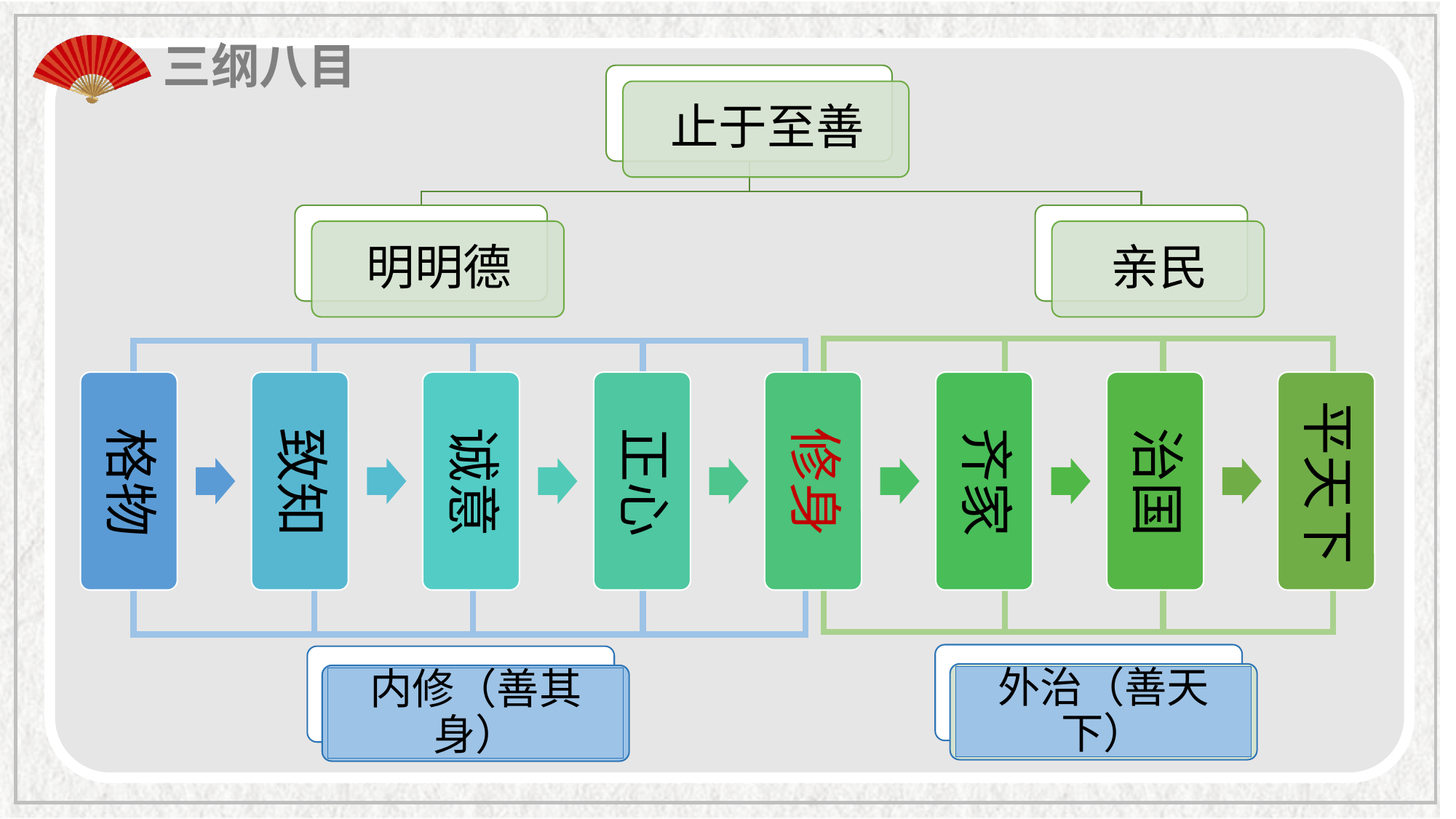

三纲八目
止于至善
明明德
亲民
|  |  |  |
| --- | --- | --- |
|  |  |  |  |
| --- | --- | --- | --- |
格物

致知

诚意

正心

修身

齐家

治国

平天下

外治（善天下）

内修（善其身）